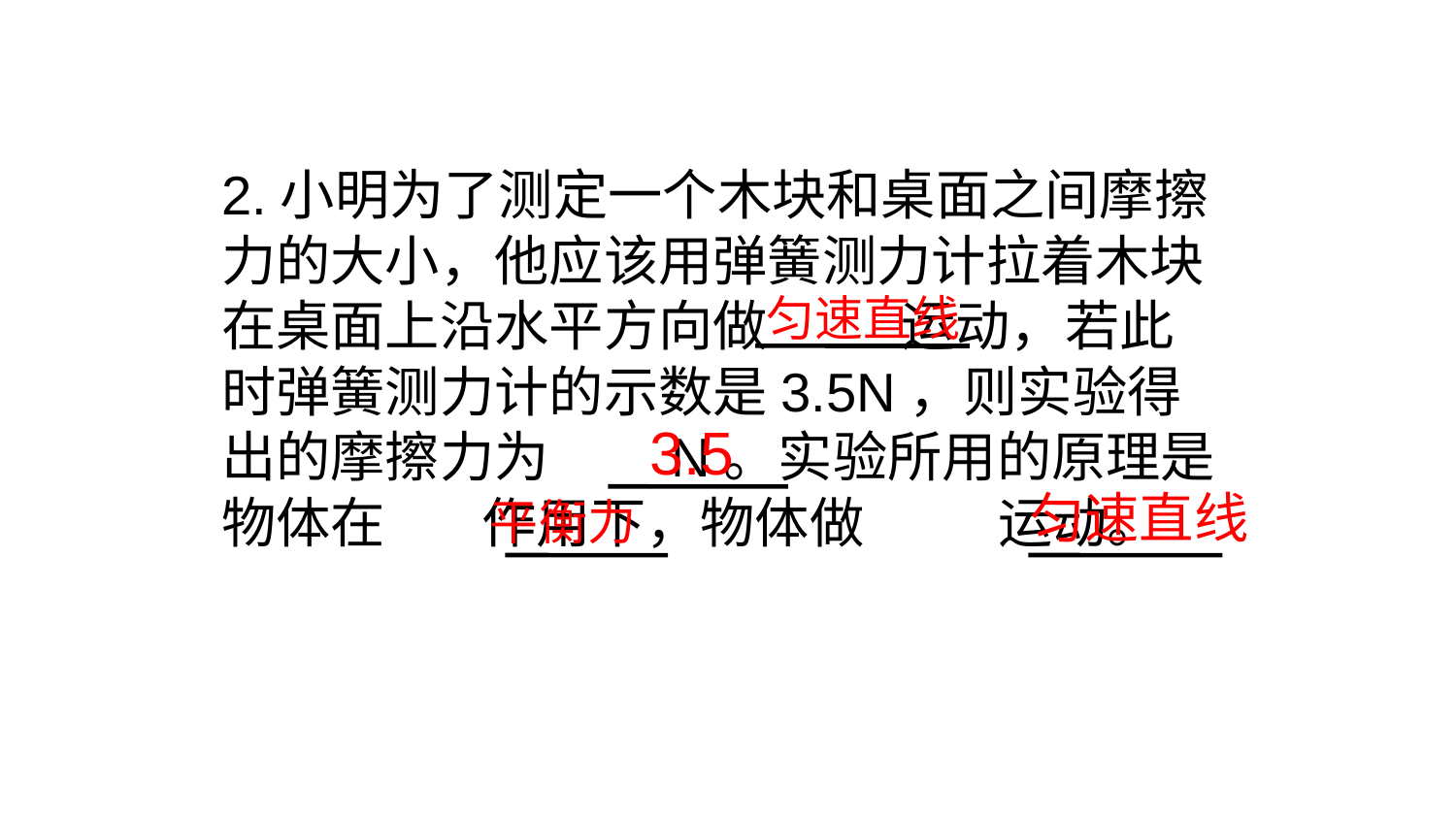

2.小明为了测定一个木块和桌面之间摩擦力的大小，他应该用弹簧测力计拉着木块在桌面上沿水平方向做           运动，若此时弹簧测力计的示数是3.5N，则实验得出的摩擦力为         N。实验所用的原理是物体在        作用下，物体做           运动。
匀速直线

3.5
匀速直线
平衡力